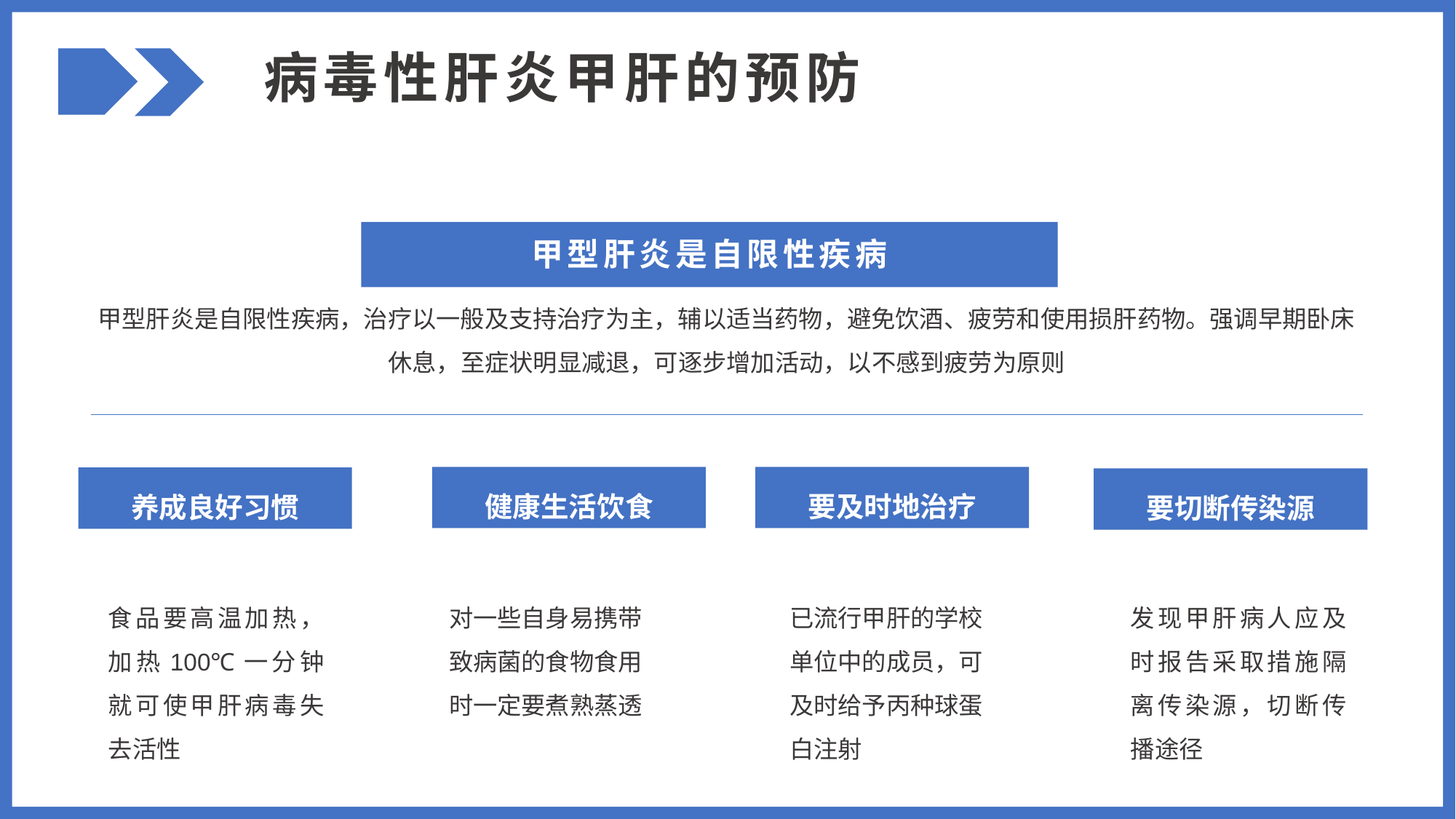

病毒性肝炎甲肝的预防
甲型肝炎是自限性疾病
甲型肝炎是自限性疾病，治疗以一般及支持治疗为主，辅以适当药物，避免饮酒、疲劳和使用损肝药物。强调早期卧床休息，至症状明显减退，可逐步增加活动，以不感到疲劳为原则
健康生活饮食
要及时地治疗
养成良好习惯
要切断传染源
对一些自身易携带致病菌的食物食用时一定要煮熟蒸透
已流行甲肝的学校单位中的成员，可及时给予丙种球蛋白注射
发现甲肝病人应及时报告采取措施隔离传染源，切断传播途径
食品要高温加热，加热100℃一分钟就可使甲肝病毒失去活性